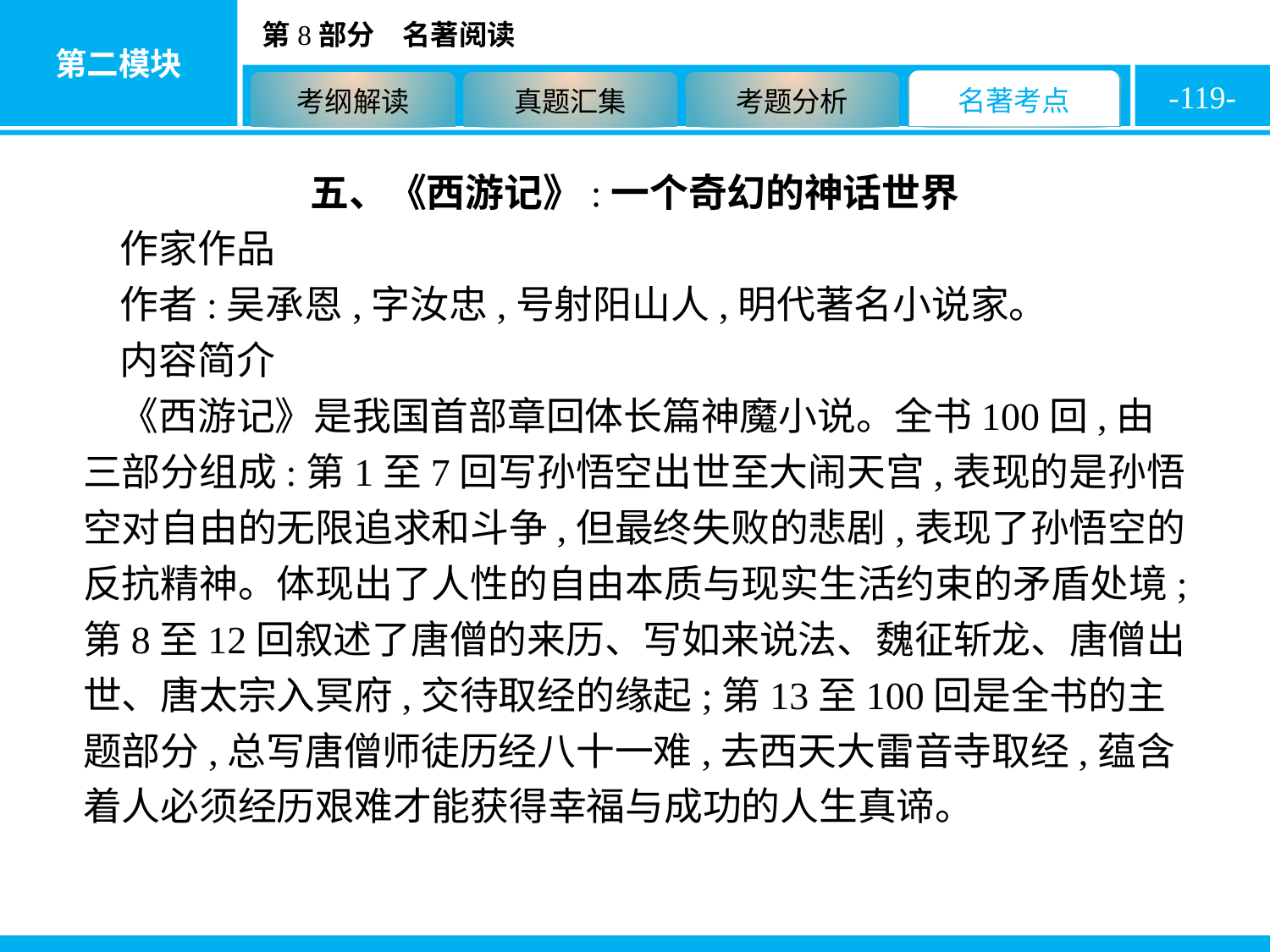

-119-
五、《西游记》:一个奇幻的神话世界
作家作品
作者:吴承恩,字汝忠,号射阳山人,明代著名小说家。
内容简介
《西游记》是我国首部章回体长篇神魔小说。全书100回,由三部分组成:第1至7回写孙悟空出世至大闹天宫,表现的是孙悟空对自由的无限追求和斗争,但最终失败的悲剧,表现了孙悟空的反抗精神。体现出了人性的自由本质与现实生活约束的矛盾处境;第8至12回叙述了唐僧的来历、写如来说法、魏征斩龙、唐僧出世、唐太宗入冥府,交待取经的缘起;第13至100回是全书的主题部分,总写唐僧师徒历经八十一难,去西天大雷音寺取经,蕴含着人必须经历艰难才能获得幸福与成功的人生真谛。